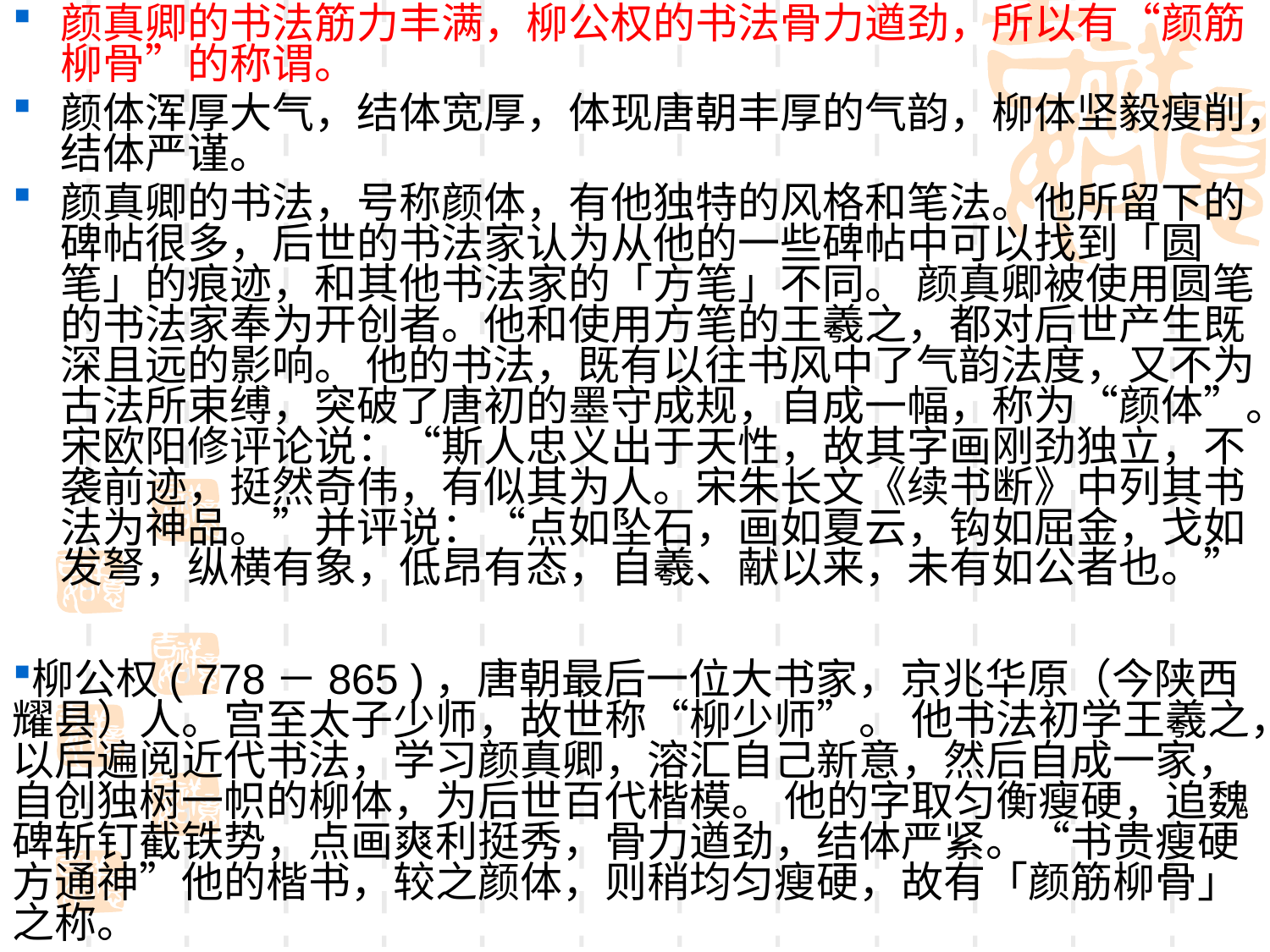

颜真卿的书法筋力丰满，柳公权的书法骨力遒劲，所以有“颜筋柳骨”的称谓。
颜体浑厚大气，结体宽厚，体现唐朝丰厚的气韵，柳体坚毅瘦削，结体严谨。
颜真卿的书法，号称颜体，有他独特的风格和笔法。他所留下的碑帖很多，后世的书法家认为从他的一些碑帖中可以找到「圆笔」的痕迹，和其他书法家的「方笔」不同。 颜真卿被使用圆笔的书法家奉为开创者。他和使用方笔的王羲之，都对后世产生既深且远的影响。 他的书法，既有以往书风中了气韵法度，又不为古法所束缚，突破了唐初的墨守成规，自成一幅，称为“颜体”。宋欧阳修评论说：“斯人忠义出于天性，故其字画刚劲独立，不袭前迹，挺然奇伟，有似其为人。宋朱长文《续书断》中列其书法为神品。”并评说：“点如坠石，画如夏云，钩如屈金，戈如发弩，纵横有象，低昂有态，自羲、献以来，未有如公者也。”
柳公权( 778－865 )，唐朝最后一位大书家，京兆华原（今陕西耀县）人。宫至太子少师，故世称“柳少师”。 他书法初学王羲之，以后遍阅近代书法，学习颜真卿，溶汇自己新意，然后自成一家，自创独树一帜的柳体，为后世百代楷模。 他的字取匀衡瘦硬，追魏碑斩钉截铁势，点画爽利挺秀，骨力遒劲，结体严紧。“书贵瘦硬方通神”他的楷书，较之颜体，则稍均匀瘦硬，故有「颜筋柳骨」之称。